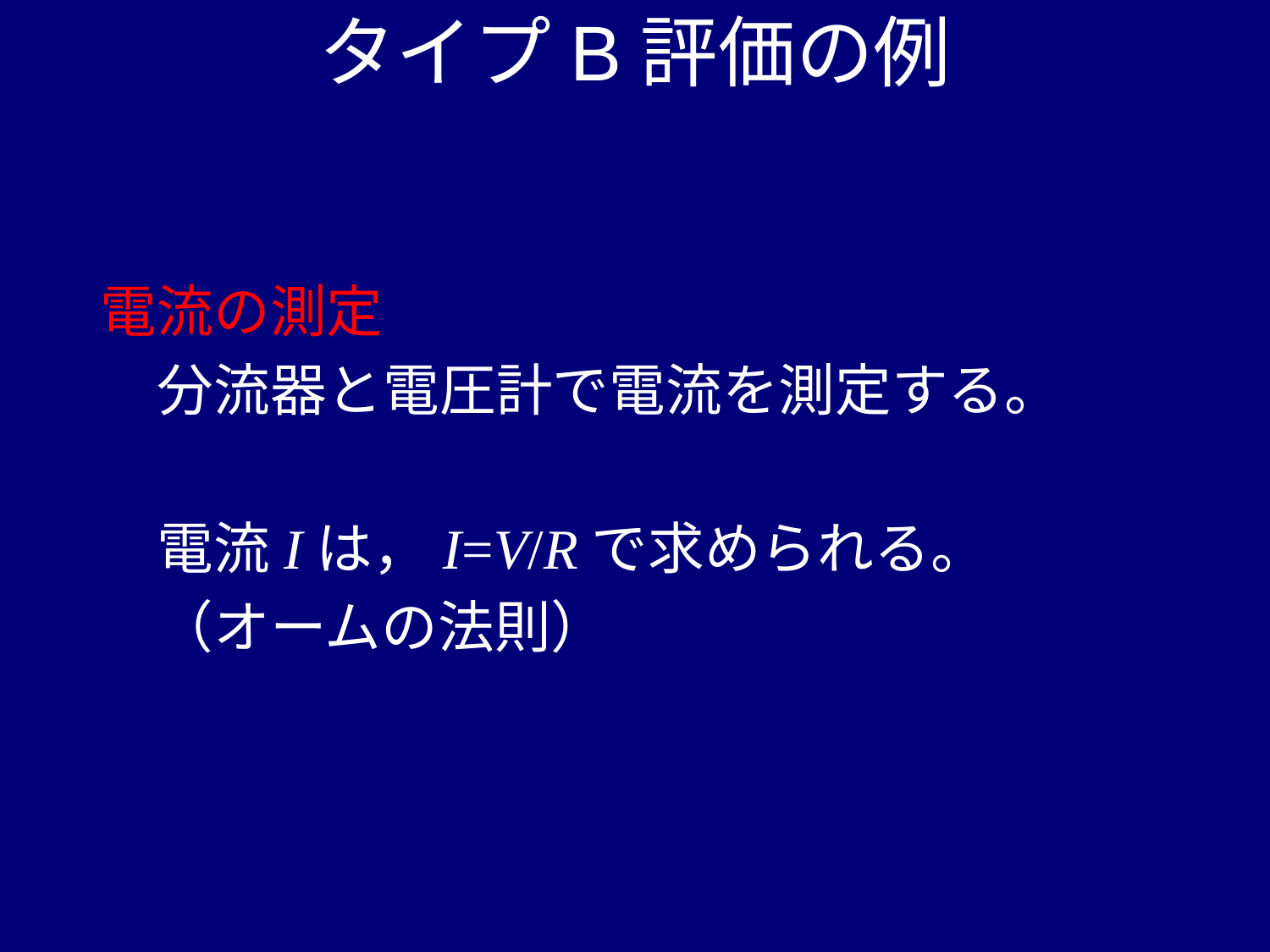

# タイプB評価の例

　電流の測定
　　分流器と電圧計で電流を測定する。

　　電流Iは，I=V/Rで求められる。
　　（オームの法則）